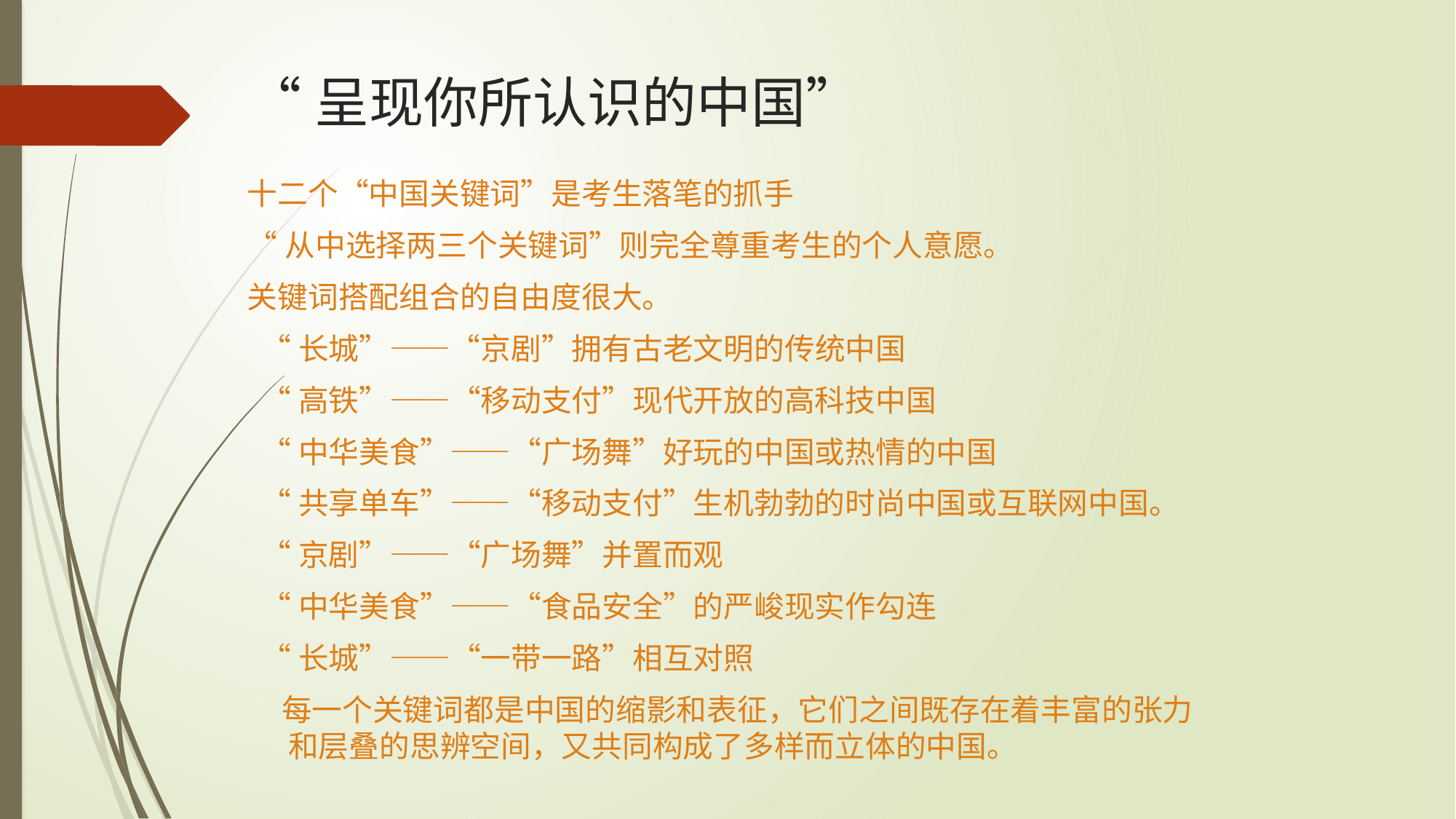

# “呈现你所认识的中国”
十二个“中国关键词”是考生落笔的抓手
“从中选择两三个关键词”则完全尊重考生的个人意愿。
关键词搭配组合的自由度很大。
  “长城”——“京剧”拥有古老文明的传统中国
  “高铁”——“移动支付”现代开放的高科技中国
  “中华美食”——“广场舞”好玩的中国或热情的中国
  “共享单车”——“移动支付”生机勃勃的时尚中国或互联网中国。
  “京剧”——“广场舞”并置而观
  “中华美食”——“食品安全”的严峻现实作勾连
  “长城”——“一带一路”相互对照
    每一个关键词都是中国的缩影和表征，它们之间既存在着丰富的张力和层叠的思辨空间，又共同构成了多样而立体的中国。